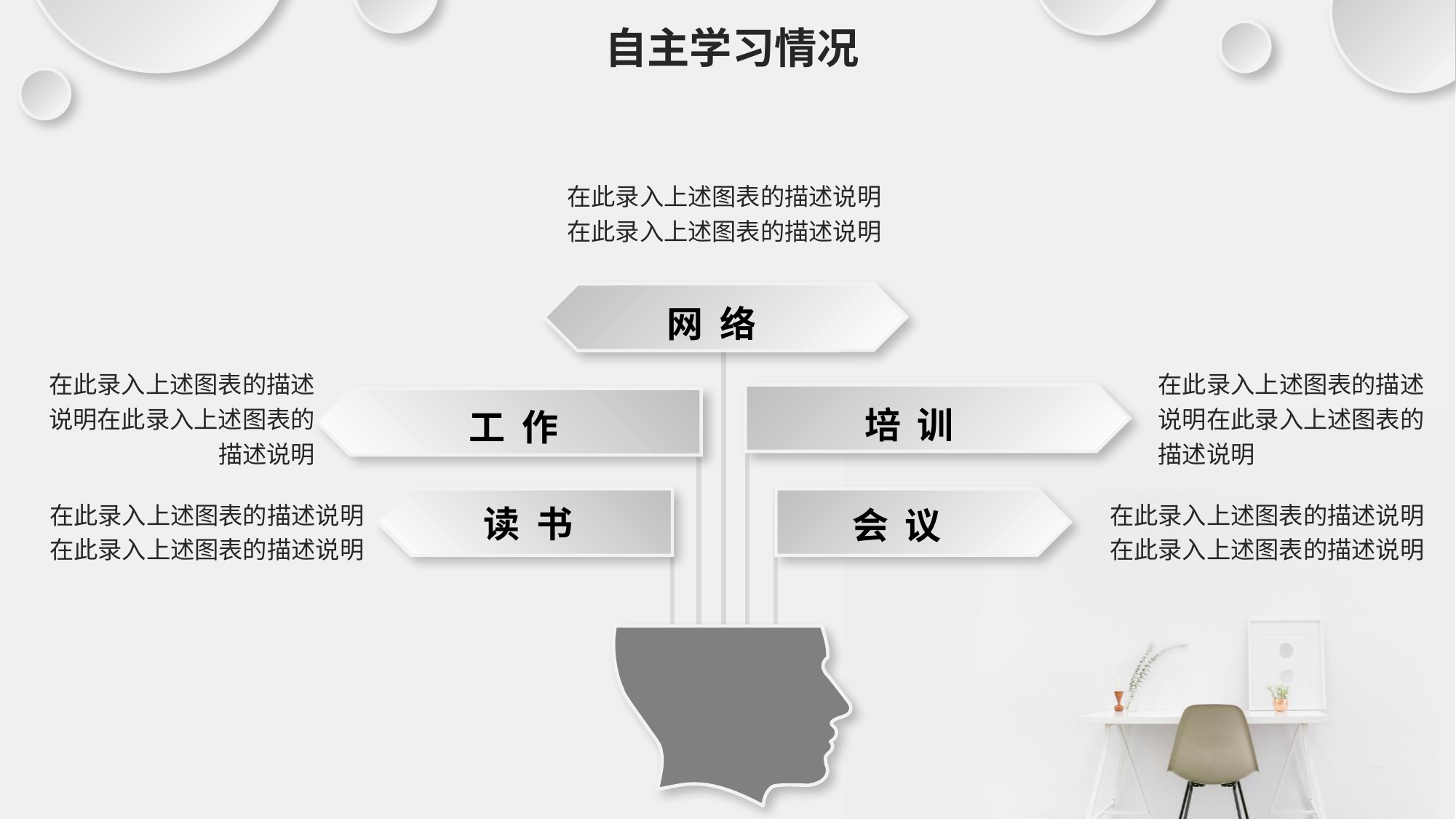

自主学习情况
在此录入上述图表的描述说明在此录入上述图表的描述说明

网  络
在此录入上述图表的描述说明在此录入上述图表的描述说明
在此录入上述图表的描述说明在此录入上述图表的描述说明

培  训
工  作
在此录入上述图表的描述说明在此录入上述图表的描述说明

在此录入上述图表的描述说明在此录入上述图表的描述说明
读  书
会  议